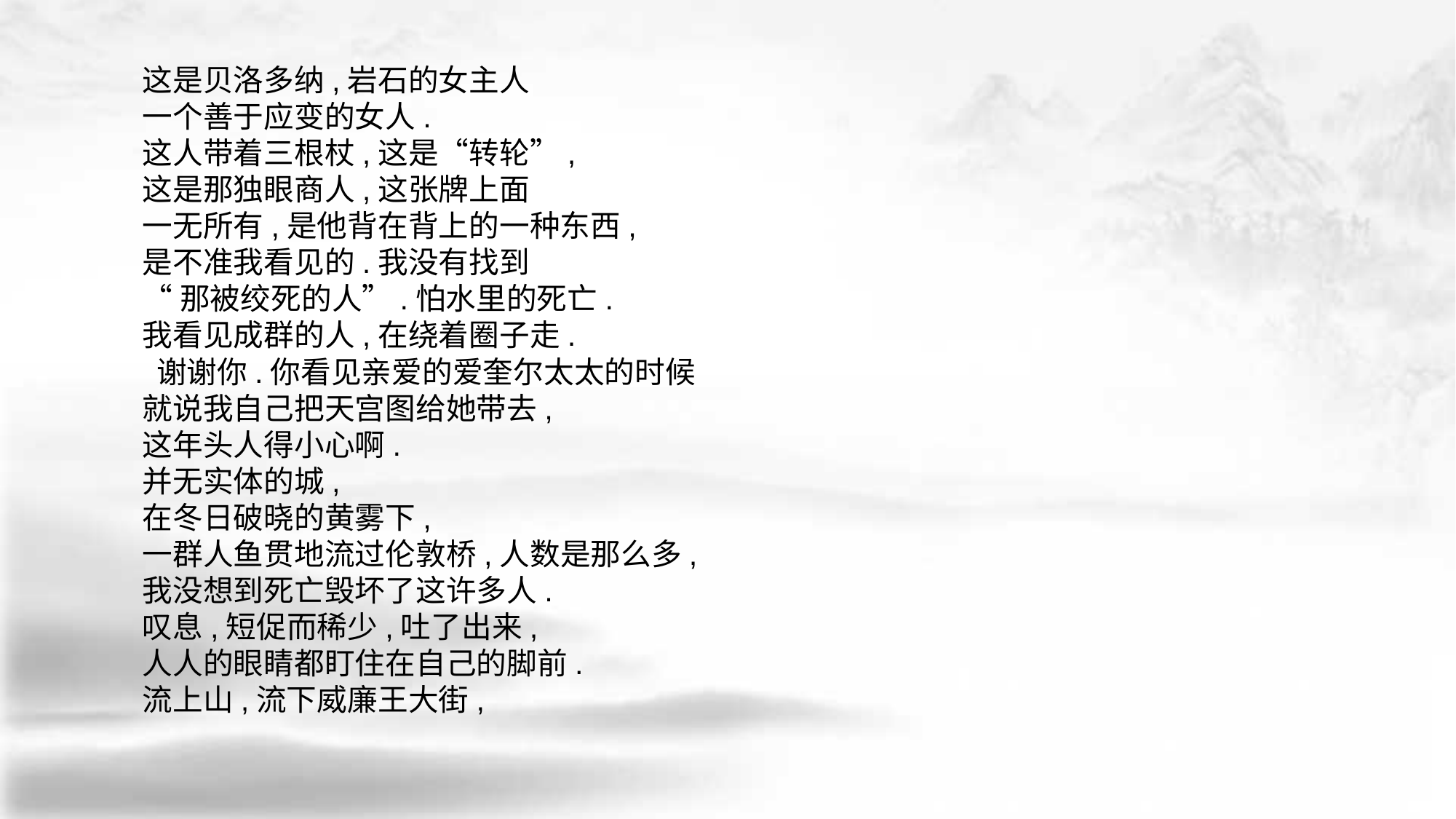

这是贝洛多纳,岩石的女主人
一个善于应变的女人.
这人带着三根杖,这是“转轮”,
这是那独眼商人,这张牌上面
一无所有,是他背在背上的一种东西,
是不准我看见的.我没有找到
“那被绞死的人”.怕水里的死亡.
我看见成群的人,在绕着圈子走.
 谢谢你.你看见亲爱的爱奎尔太太的时候
就说我自己把天宫图给她带去,
这年头人得小心啊.
并无实体的城,
在冬日破晓的黄雾下,
一群人鱼贯地流过伦敦桥,人数是那么多,
我没想到死亡毁坏了这许多人.
叹息,短促而稀少,吐了出来,
人人的眼睛都盯住在自己的脚前.
流上山,流下威廉王大街,